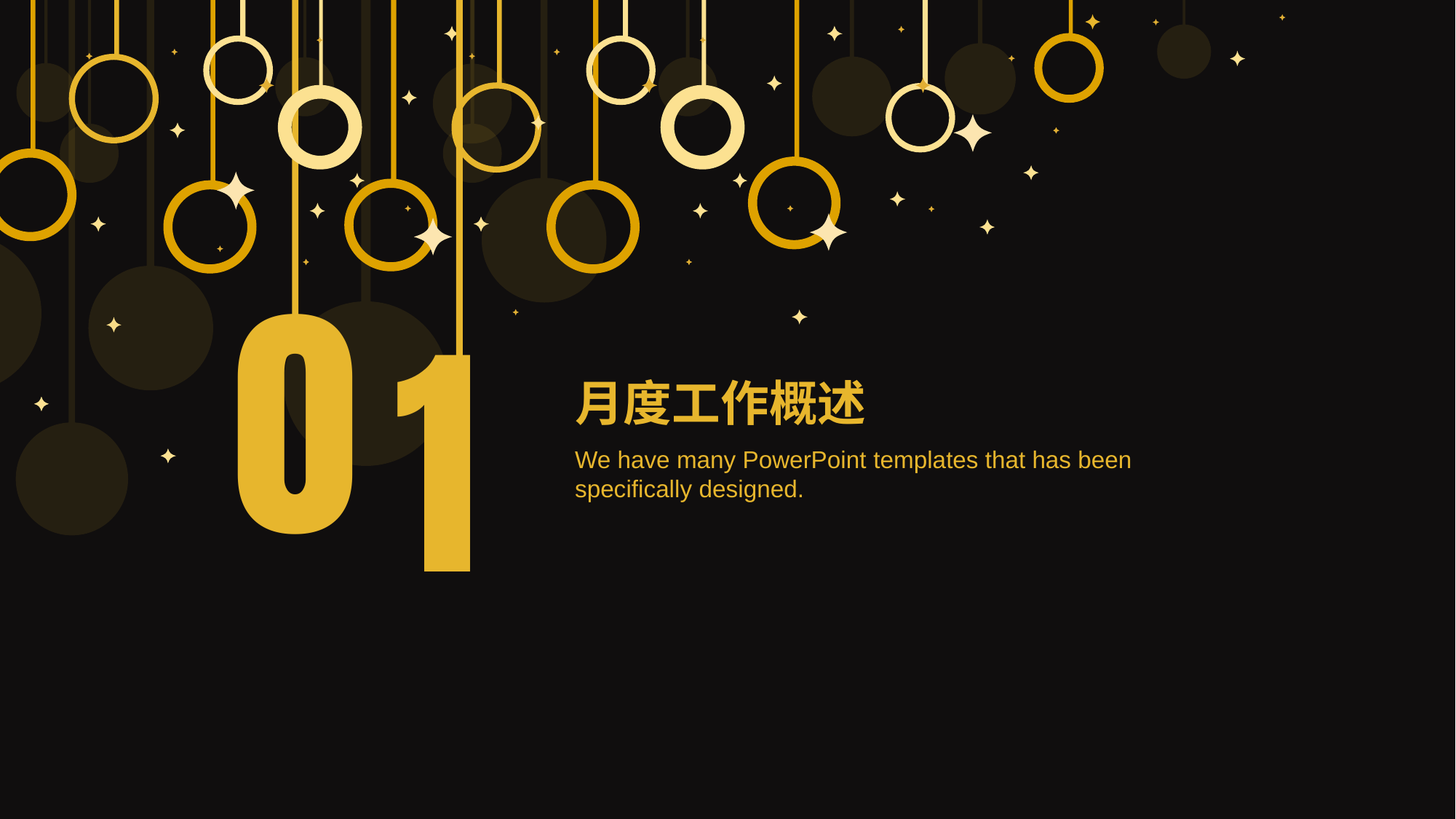

0
1
月度工作概述
We have many PowerPoint templates that has been specifically designed.